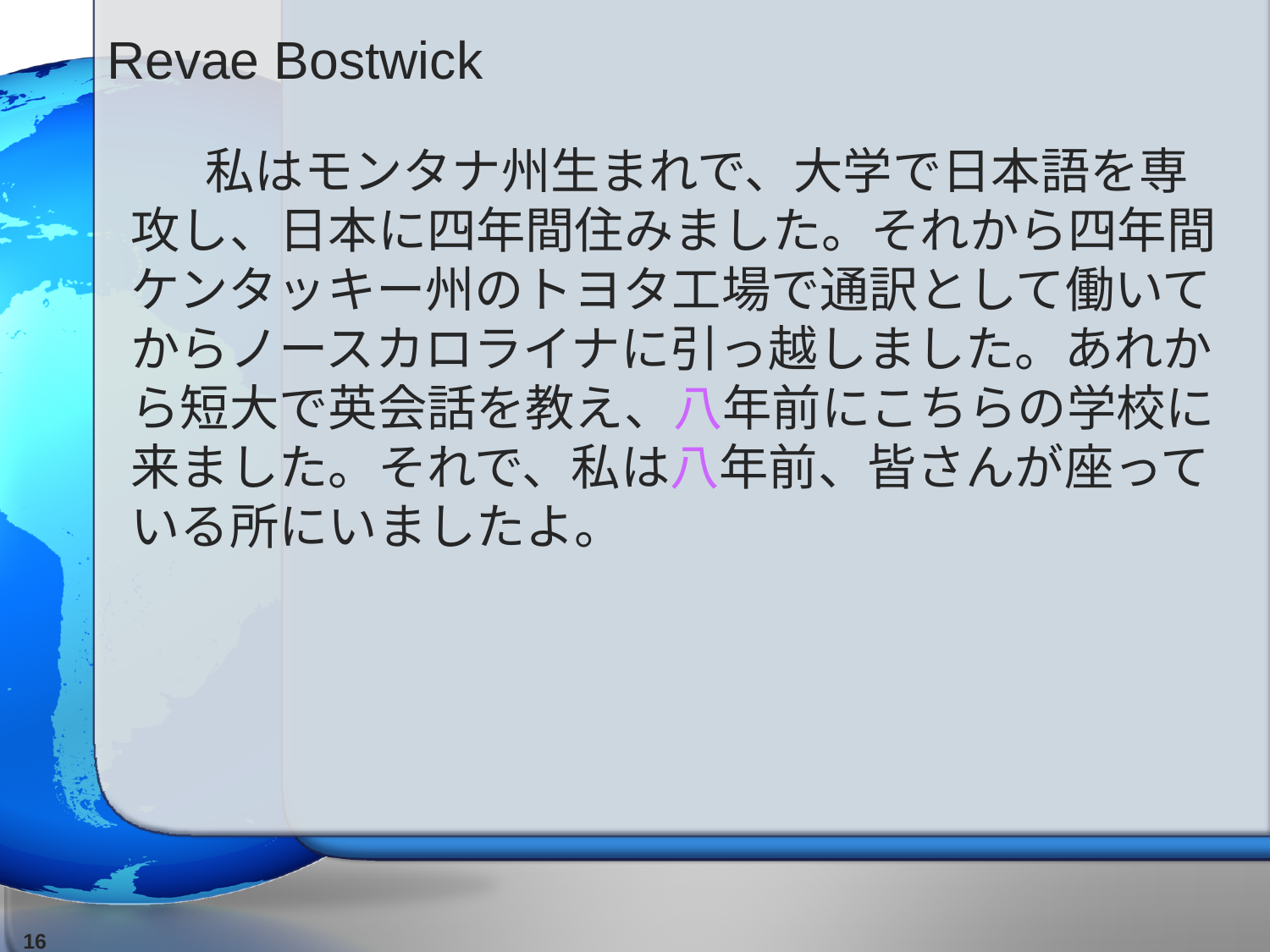

# Revae Bostwick
　　私はモンタナ州生まれで、大学で日本語を専攻し、日本に四年間住みました。それから四年間ケンタッキー州のトヨタ工場で通訳として働いてからノースカロライナに引っ越しました。あれから短大で英会話を教え、八年前にこちらの学校に来ました。それで、私は八年前、皆さんが座っている所にいましたよ。

16